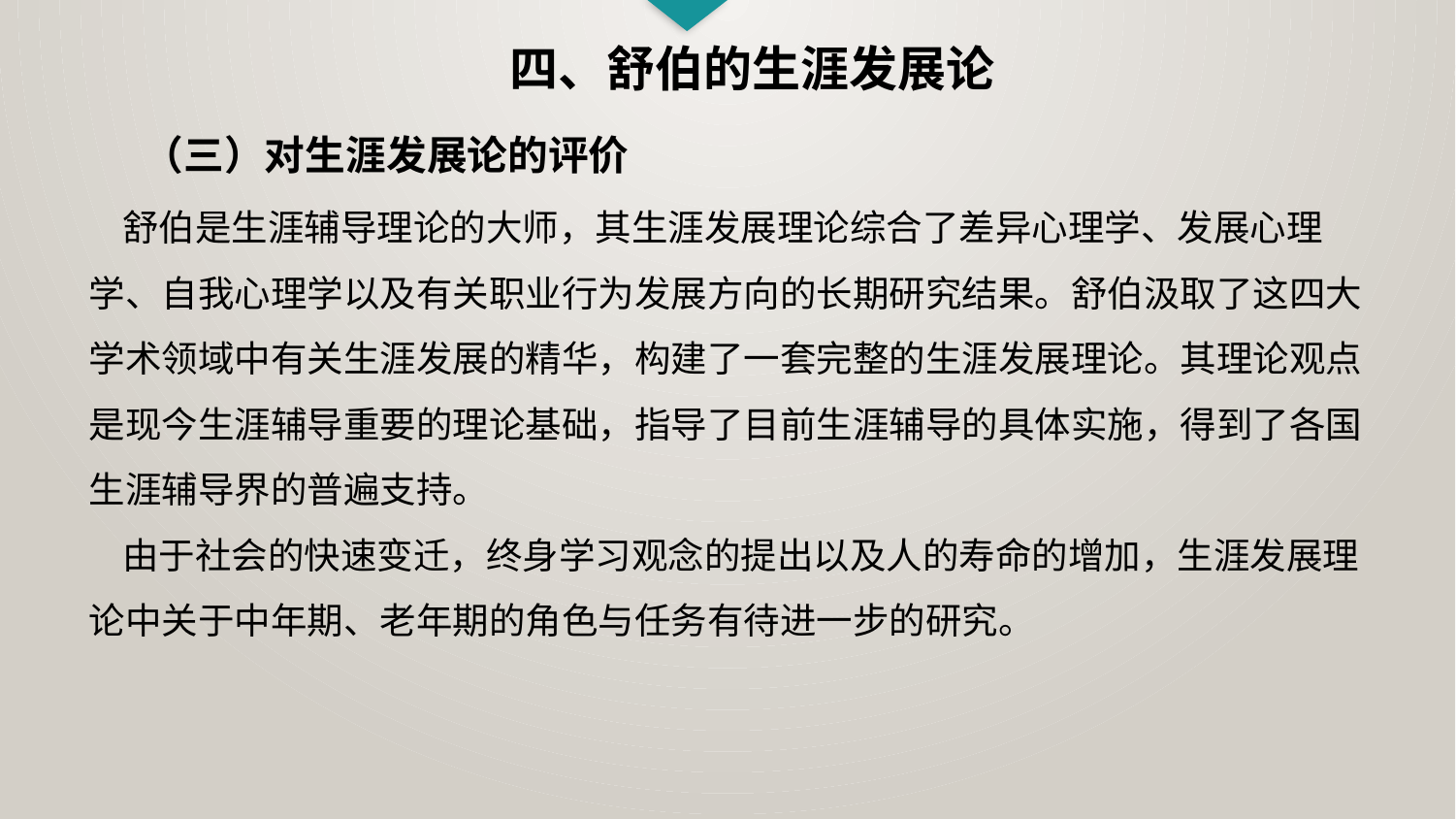

四、舒伯的生涯发展论
（三）对生涯发展论的评价
   舒伯是生涯辅导理论的大师，其生涯发展理论综合了差异心理学、发展心理学、自我心理学以及有关职业行为发展方向的长期研究结果。舒伯汲取了这四大学术领域中有关生涯发展的精华，构建了一套完整的生涯发展理论。其理论观点是现今生涯辅导重要的理论基础，指导了目前生涯辅导的具体实施，得到了各国生涯辅导界的普遍支持。
   由于社会的快速变迁，终身学习观念的提出以及人的寿命的增加，生涯发展理论中关于中年期、老年期的角色与任务有待进一步的研究。
68